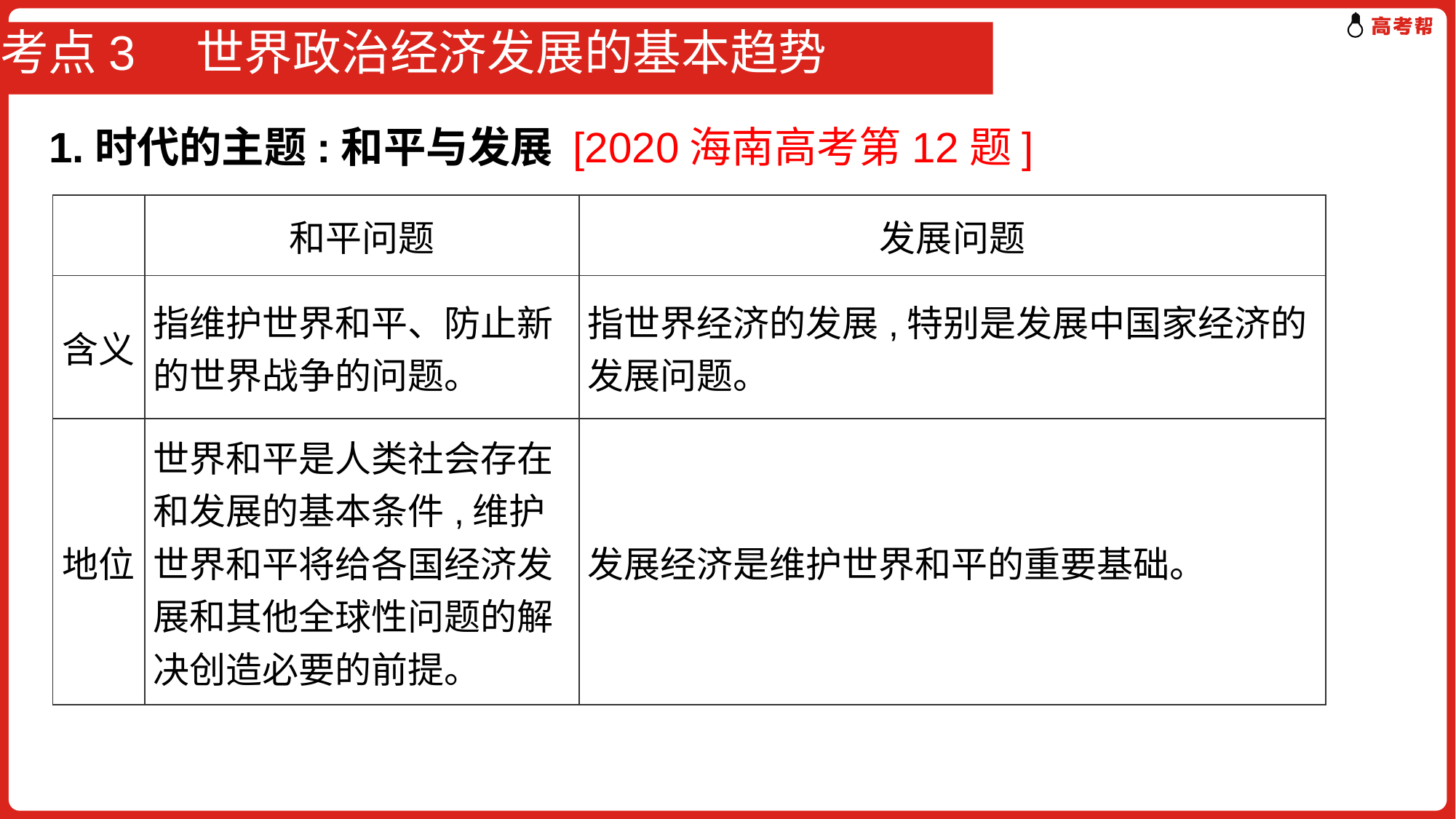

# 考点3　世界政治经济发展的基本趋势
1.时代的主题:和平与发展 [2020海南高考第12题]
|  | 和平问题 | 发展问题 |
| --- | --- | --- |
| 含义 | 指维护世界和平、防止新的世界战争的问题。 | 指世界经济的发展,特别是发展中国家经济的发展问题。 |
| 地位 | 世界和平是人类社会存在和发展的基本条件,维护世界和平将给各国经济发展和其他全球性问题的解决创造必要的前提。 | 发展经济是维护世界和平的重要基础。 |